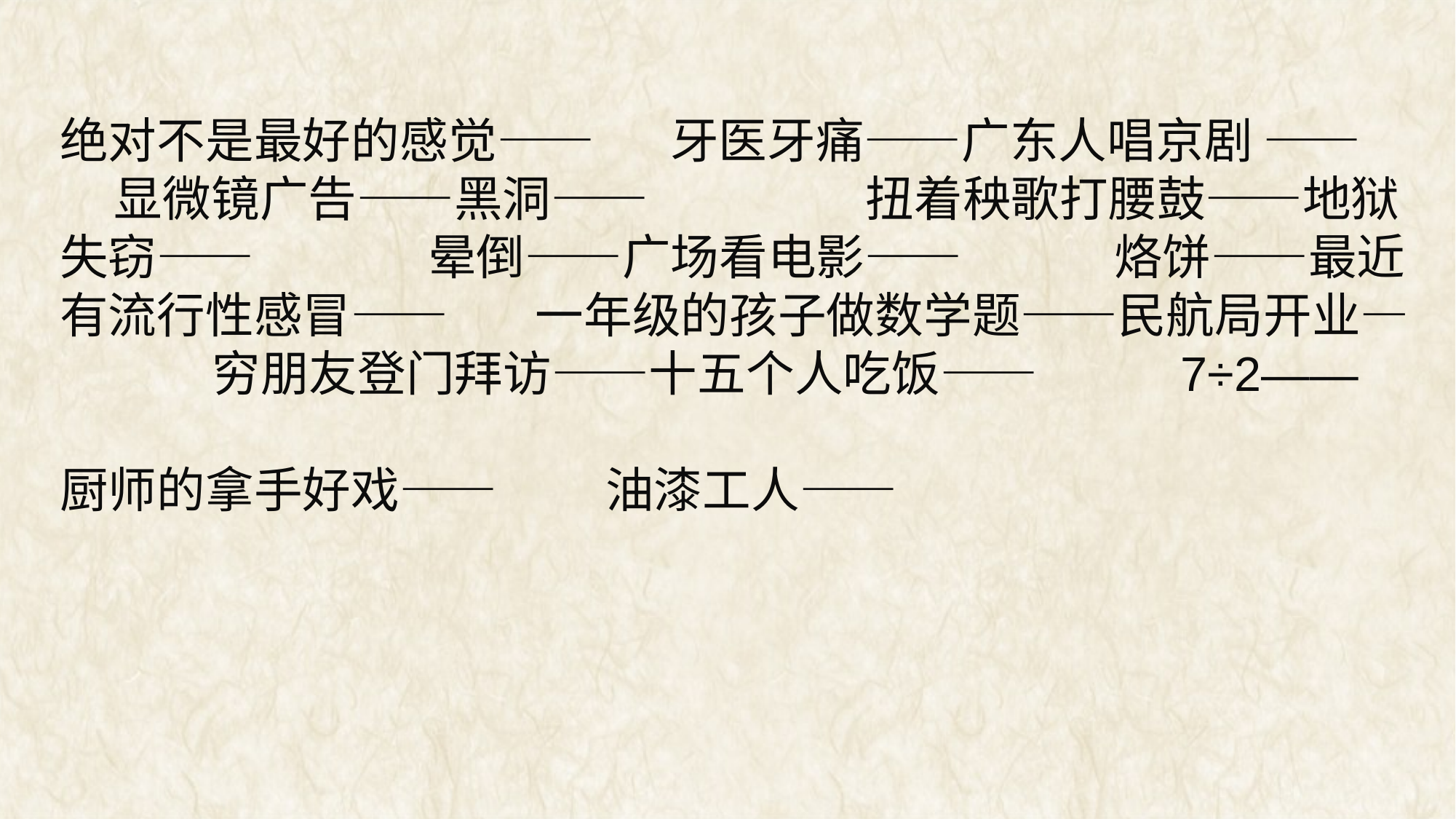

绝对不是最好的感觉——       牙医牙痛——广东人唱京剧 ——            显微镜广告——黑洞——                    扭着秧歌打腰鼓——地狱失窃——                晕倒——广场看电影——              烙饼——最近有流行性感冒——        一年级的孩子做数学题——民航局开业—                穷朋友登门拜访——十五个人吃饭——            7÷2——

厨师的拿手好戏——          油漆工人——